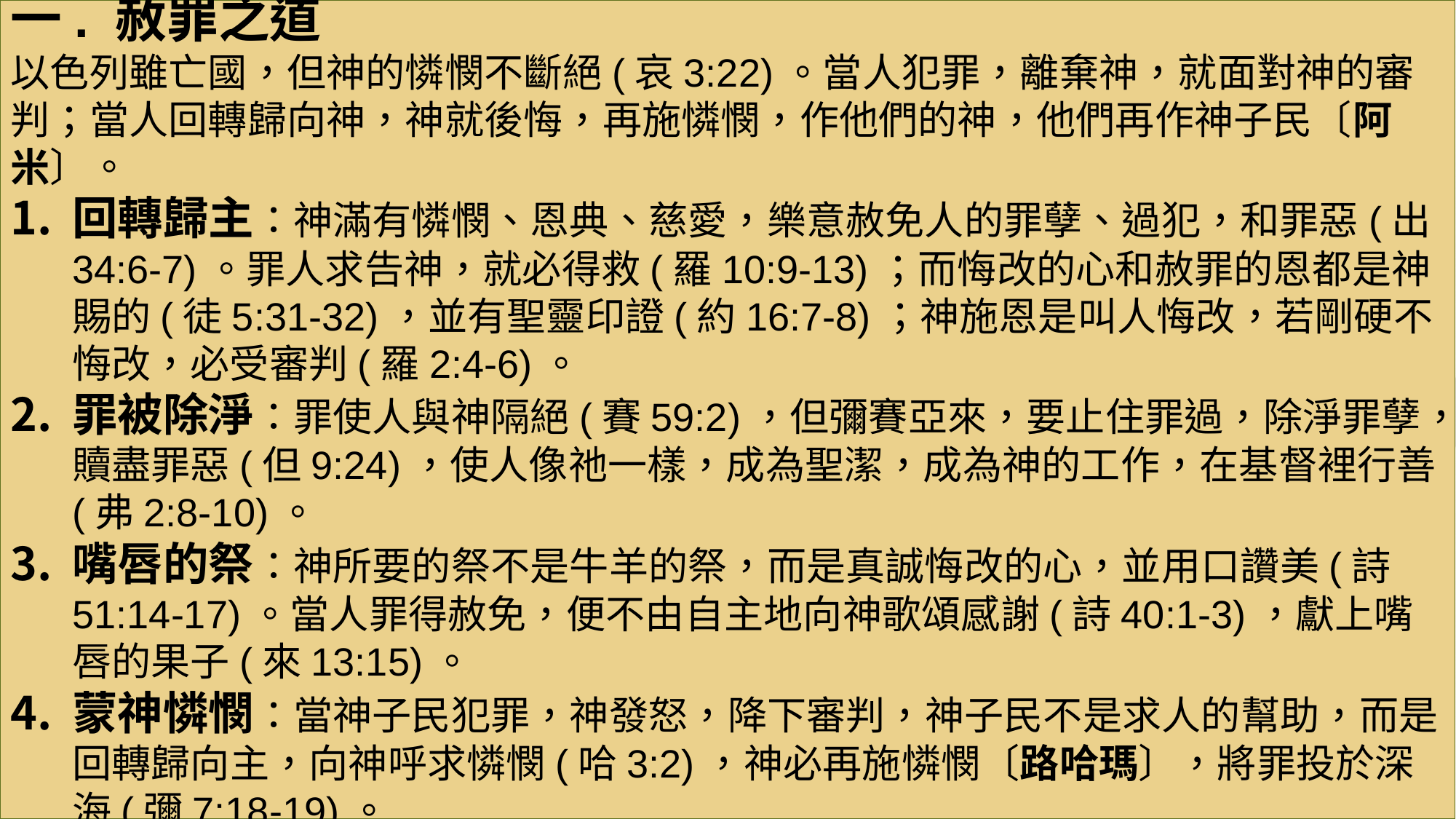

一. 赦罪之道
以色列雖亡國，但神的憐憫不斷絕(哀3:22)。當人犯罪，離棄神，就面對神的審判；當人回轉歸向神，神就後悔，再施憐憫，作他們的神，他們再作神子民〔阿米〕。
回轉歸主：神滿有憐憫、恩典、慈愛，樂意赦免人的罪孽、過犯，和罪惡(出34:6-7)。罪人求告神，就必得救(羅10:9-13)；而悔改的心和赦罪的恩都是神賜的(徒5:31-32)，並有聖靈印證(約16:7-8)；神施恩是叫人悔改，若剛硬不悔改，必受審判(羅2:4-6)。
罪被除淨：罪使人與神隔絕(賽59:2)，但彌賽亞來，要止住罪過，除淨罪孽，贖盡罪惡(但9:24)，使人像祂一樣，成為聖潔，成為神的工作，在基督裡行善(弗2:8-10)。
嘴唇的祭：神所要的祭不是牛羊的祭，而是真誠悔改的心，並用口讚美(詩51:14-17)。當人罪得赦免，便不由自主地向神歌頌感謝(詩40:1-3)，獻上嘴唇的果子(來13:15)。
蒙神憐憫：當神子民犯罪，神發怒，降下審判，神子民不是求人的幫助，而是回轉歸向主，向神呼求憐憫(哈3:2)，神必再施憐憫〔路哈瑪〕，將罪投於深海(彌7:18-19)。
#